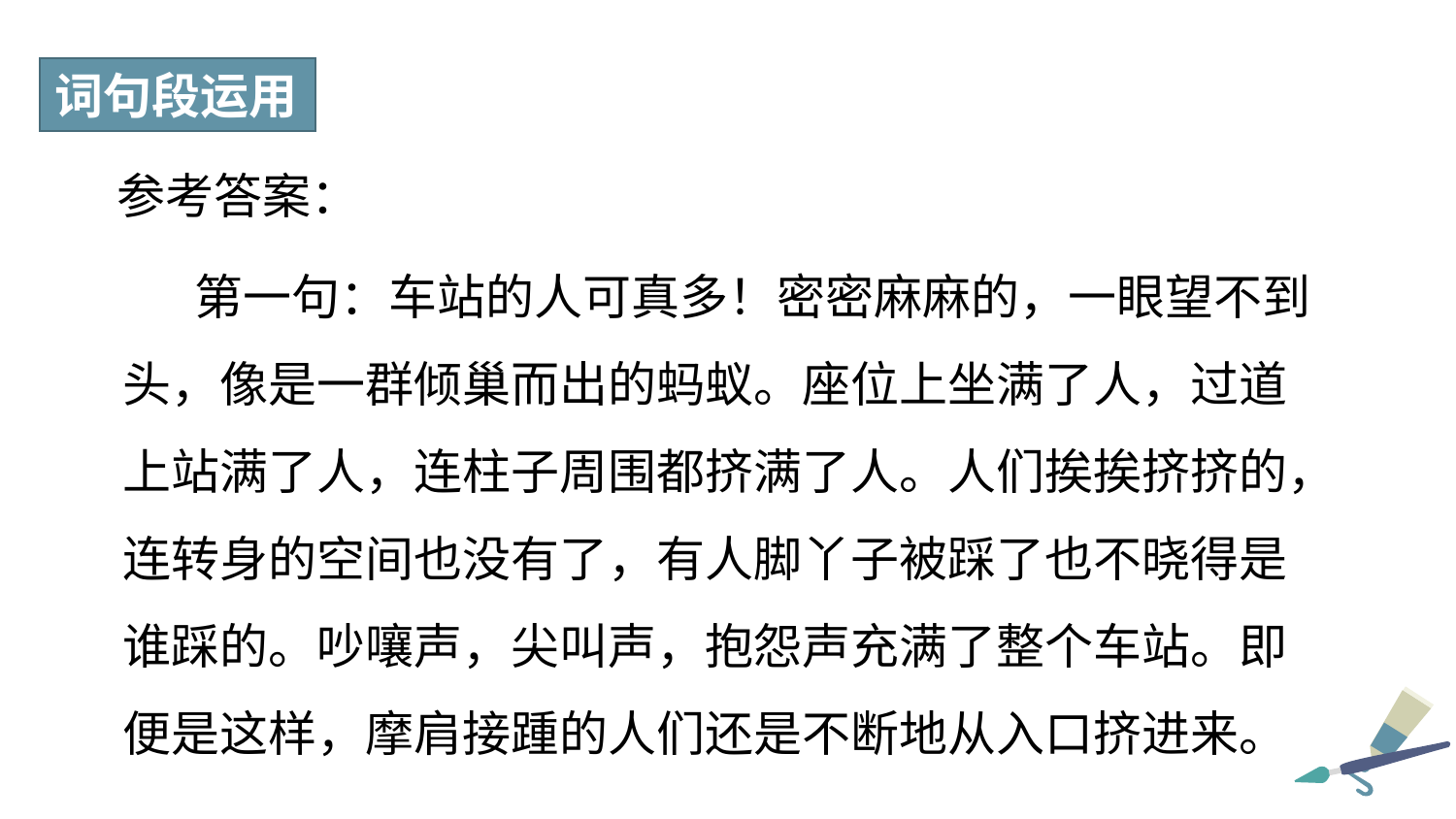

词句段运用
参考答案：
第一句：车站的人可真多！密密麻麻的，一眼望不到头，像是一群倾巢而出的蚂蚁。座位上坐满了人，过道上站满了人，连柱子周围都挤满了人。人们挨挨挤挤的，连转身的空间也没有了，有人脚丫子被踩了也不晓得是谁踩的。吵嚷声，尖叫声，抱怨声充满了整个车站。即便是这样，摩肩接踵的人们还是不断地从入口挤进来。